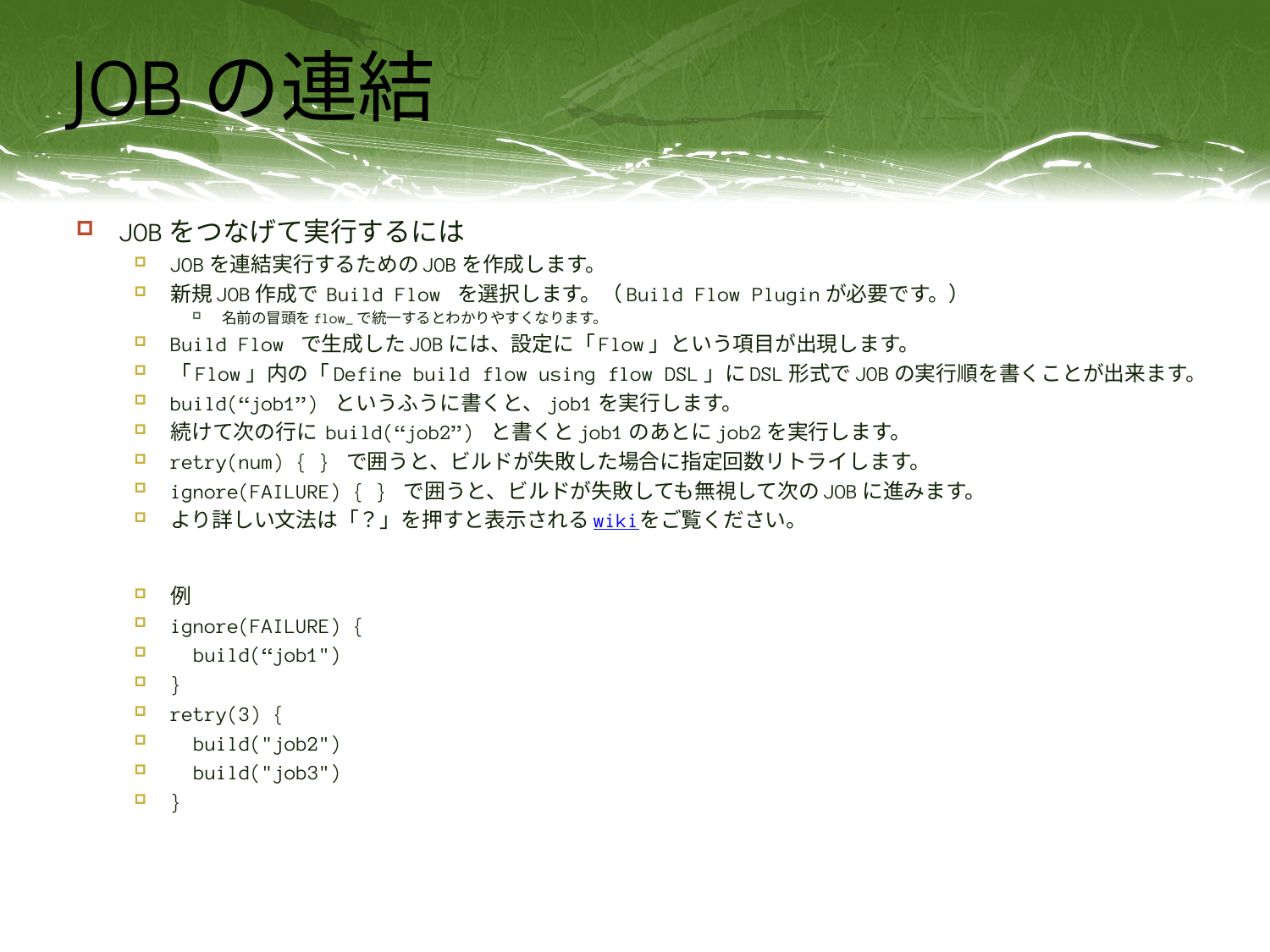

# JOBの連結
JOBをつなげて実行するには
JOBを連結実行するためのJOBを作成します。
新規JOB作成で Build Flow を選択します。（Build Flow Pluginが必要です。）
名前の冒頭をflow_で統一するとわかりやすくなります。
Build Flow で生成したJOBには、設定に「Flow」という項目が出現します。
「Flow」内の「Define build flow using flow DSL」にDSL形式でJOBの実行順を書くことが出来ます。
build(“job1”) というふうに書くと、job1を実行します。
続けて次の行に build(“job2”) と書くとjob1のあとにjob2を実行します。
retry(num) { } で囲うと、ビルドが失敗した場合に指定回数リトライします。
ignore(FAILURE) { } で囲うと、ビルドが失敗しても無視して次のJOBに進みます。
より詳しい文法は「？」を押すと表示されるwikiをご覧ください。

例
ignore(FAILURE) {
  build(“job1")
}
retry(3) {
  build("job2")
  build("job3")
}